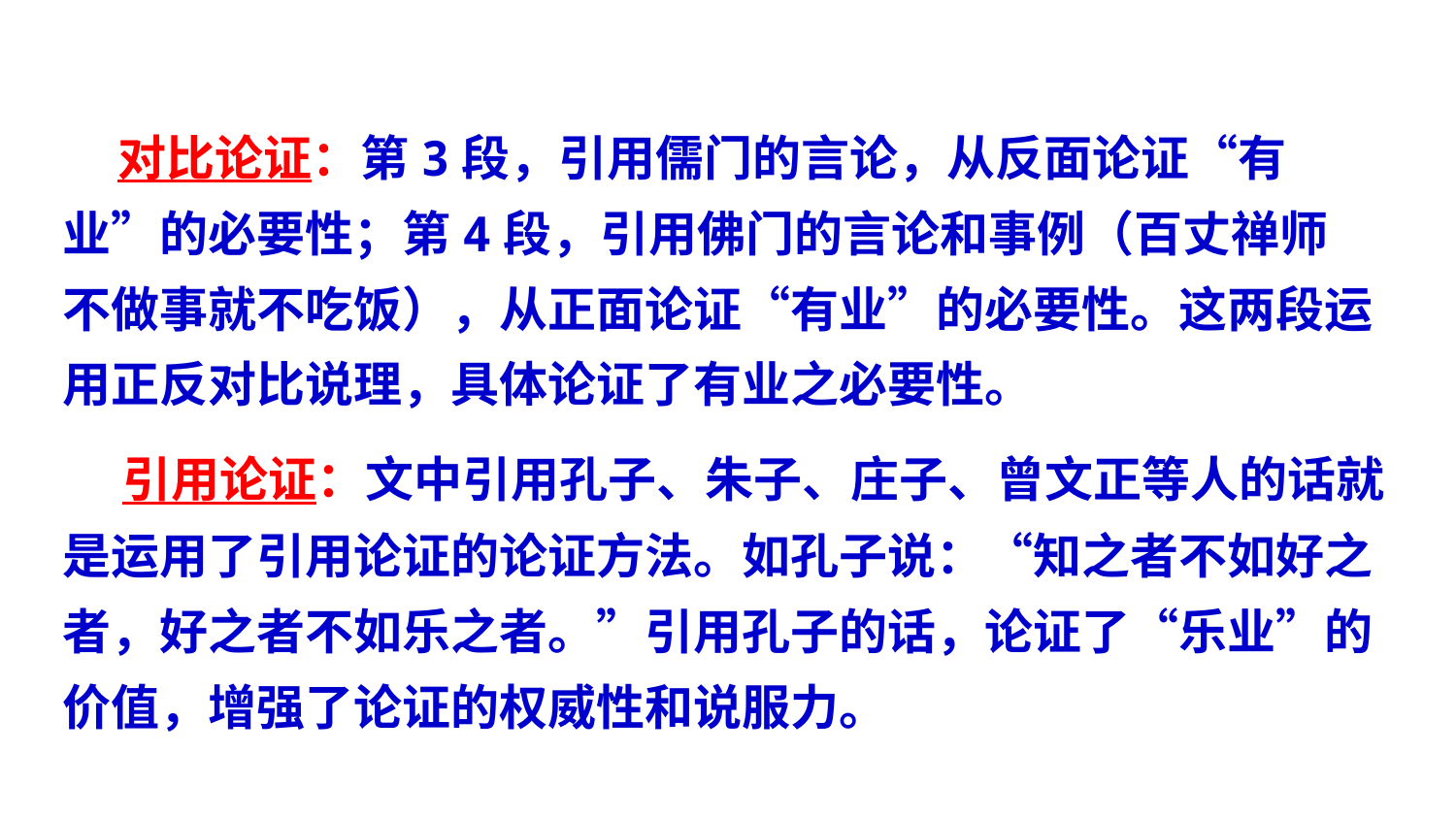

对比论证：第3段，引用儒门的言论，从反面论证“有业”的必要性；第4段，引用佛门的言论和事例（百丈禅师不做事就不吃饭），从正面论证“有业”的必要性。这两段运用正反对比说理，具体论证了有业之必要性。
    引用论证：文中引用孔子、朱子、庄子、曾文正等人的话就是运用了引用论证的论证方法。如孔子说：“知之者不如好之者，好之者不如乐之者。”引用孔子的话，论证了“乐业”的价值，增强了论证的权威性和说服力。